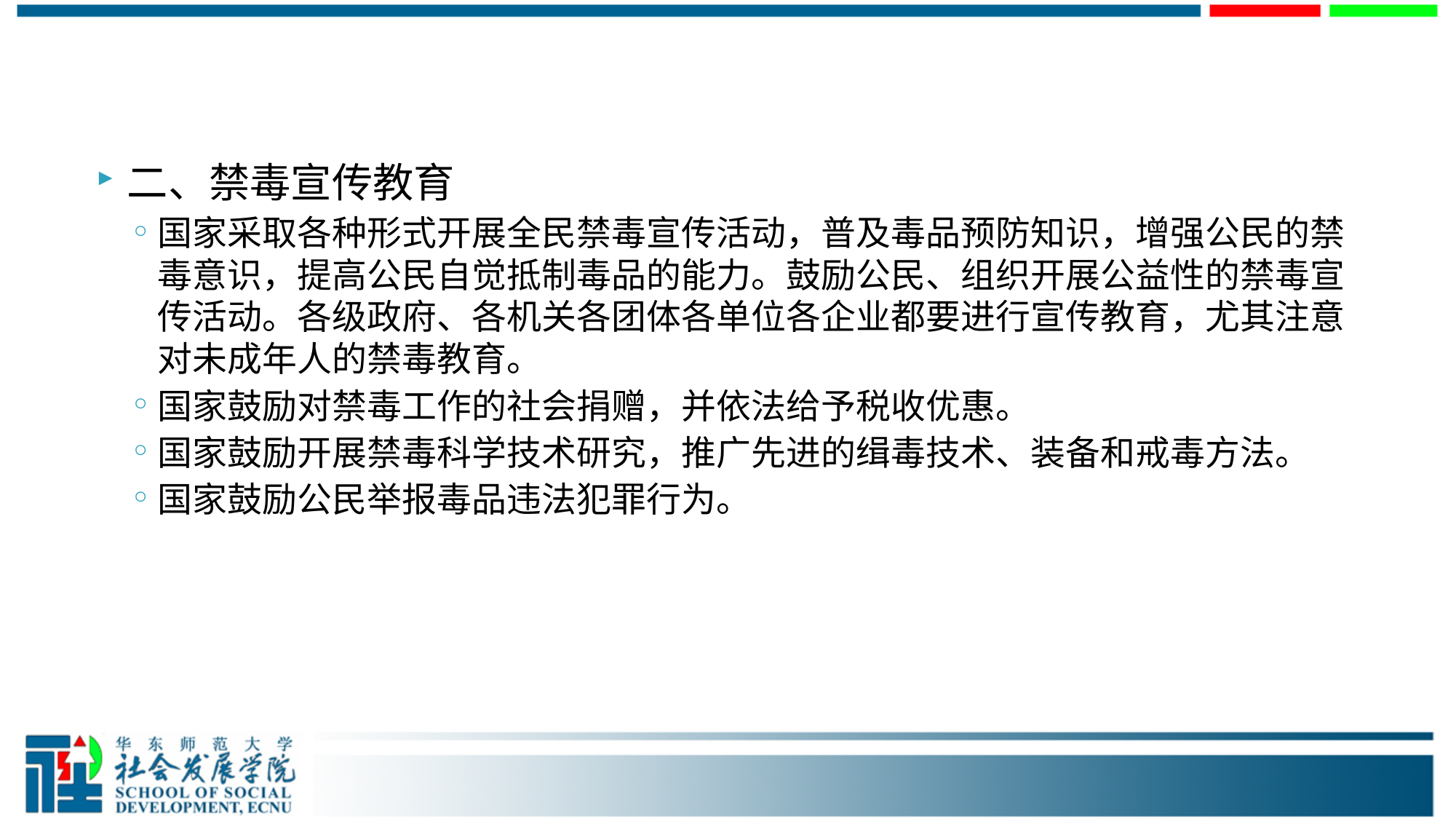

#
二、禁毒宣传教育
国家采取各种形式开展全民禁毒宣传活动，普及毒品预防知识，增强公民的禁毒意识，提高公民自觉抵制毒品的能力。鼓励公民、组织开展公益性的禁毒宣传活动。各级政府、各机关各团体各单位各企业都要进行宣传教育，尤其注意对未成年人的禁毒教育。
国家鼓励对禁毒工作的社会捐赠，并依法给予税收优惠。
国家鼓励开展禁毒科学技术研究，推广先进的缉毒技术、装备和戒毒方法。
国家鼓励公民举报毒品违法犯罪行为。